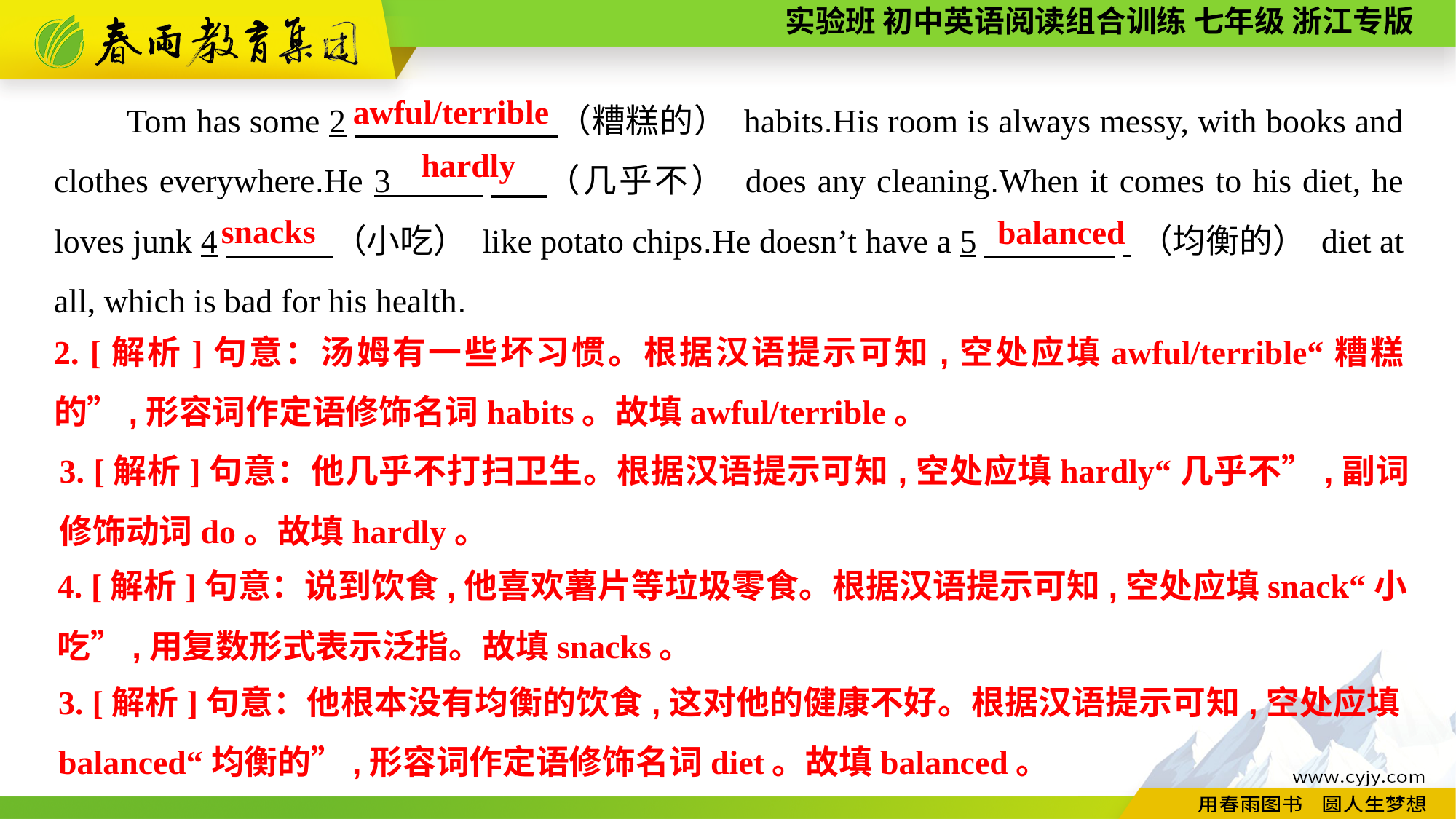

Tom has some 2　                     （糟糕的） habits.His room is always messy, with books and clothes everywhere.He 3        　  （几乎不） does any cleaning.When it comes to his diet, he loves junk 4　          （小吃） like potato chips.He doesn’t have a 5　             .（均衡的） diet at all, which is bad for his health.
awful/terrible
hardly
snacks
balanced
2. [解析]句意：汤姆有一些坏习惯。根据汉语提示可知,空处应填awful/terrible“糟糕的”,形容词作定语修饰名词habits。故填awful/terrible。
3. [解析]句意：他几乎不打扫卫生。根据汉语提示可知,空处应填hardly“几乎不”,副词修饰动词do。故填hardly。
4. [解析]句意：说到饮食,他喜欢薯片等垃圾零食。根据汉语提示可知,空处应填snack“小吃”,用复数形式表示泛指。故填snacks。
3. [解析]句意：他根本没有均衡的饮食,这对他的健康不好。根据汉语提示可知,空处应填balanced“均衡的”,形容词作定语修饰名词diet。故填balanced。